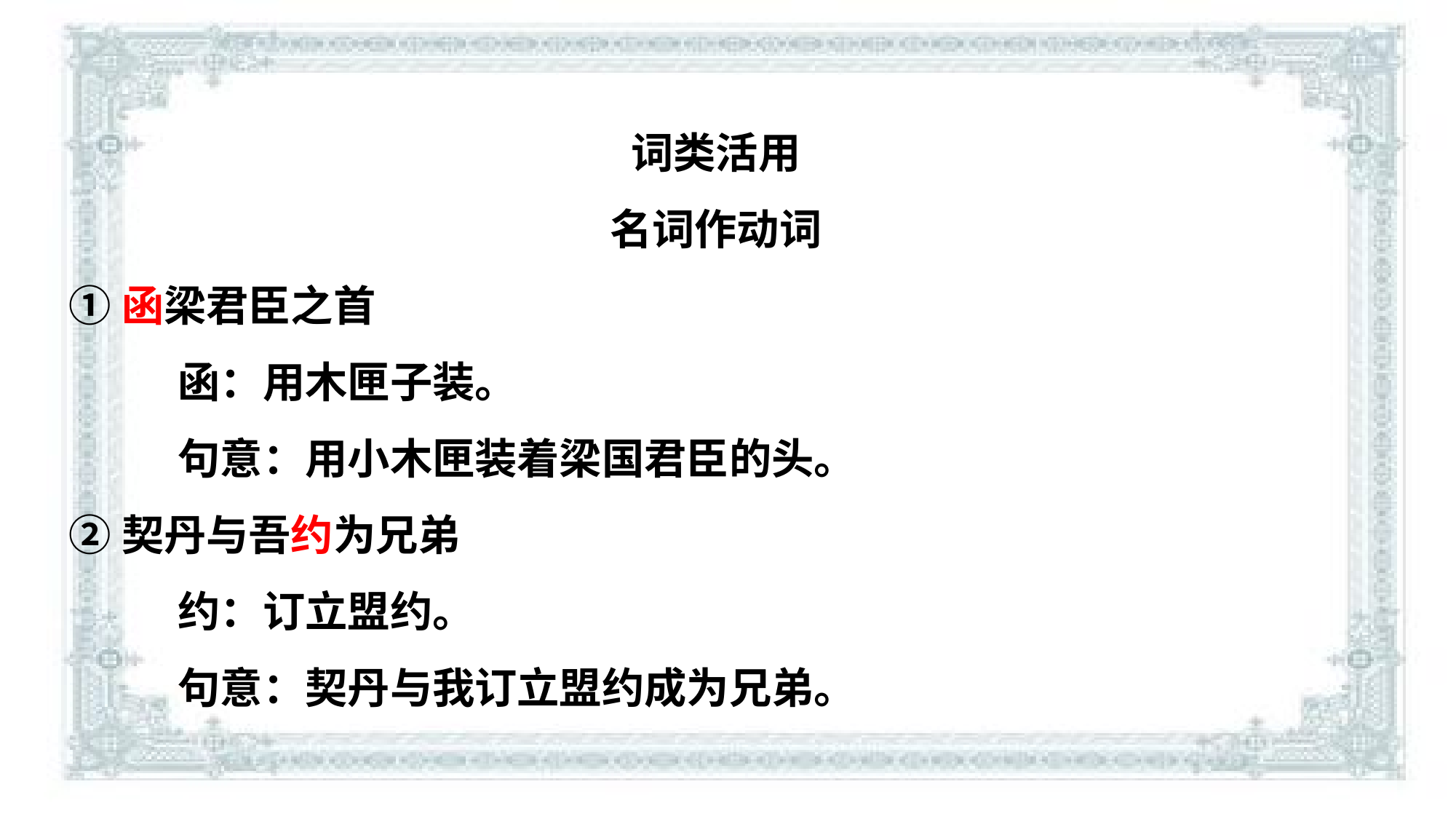

词类活用
名词作动词
①函梁君臣之首
	函：用木匣子装。
	句意：用小木匣装着梁国君臣的头。
②契丹与吾约为兄弟
	约：订立盟约。
	句意：契丹与我订立盟约成为兄弟。